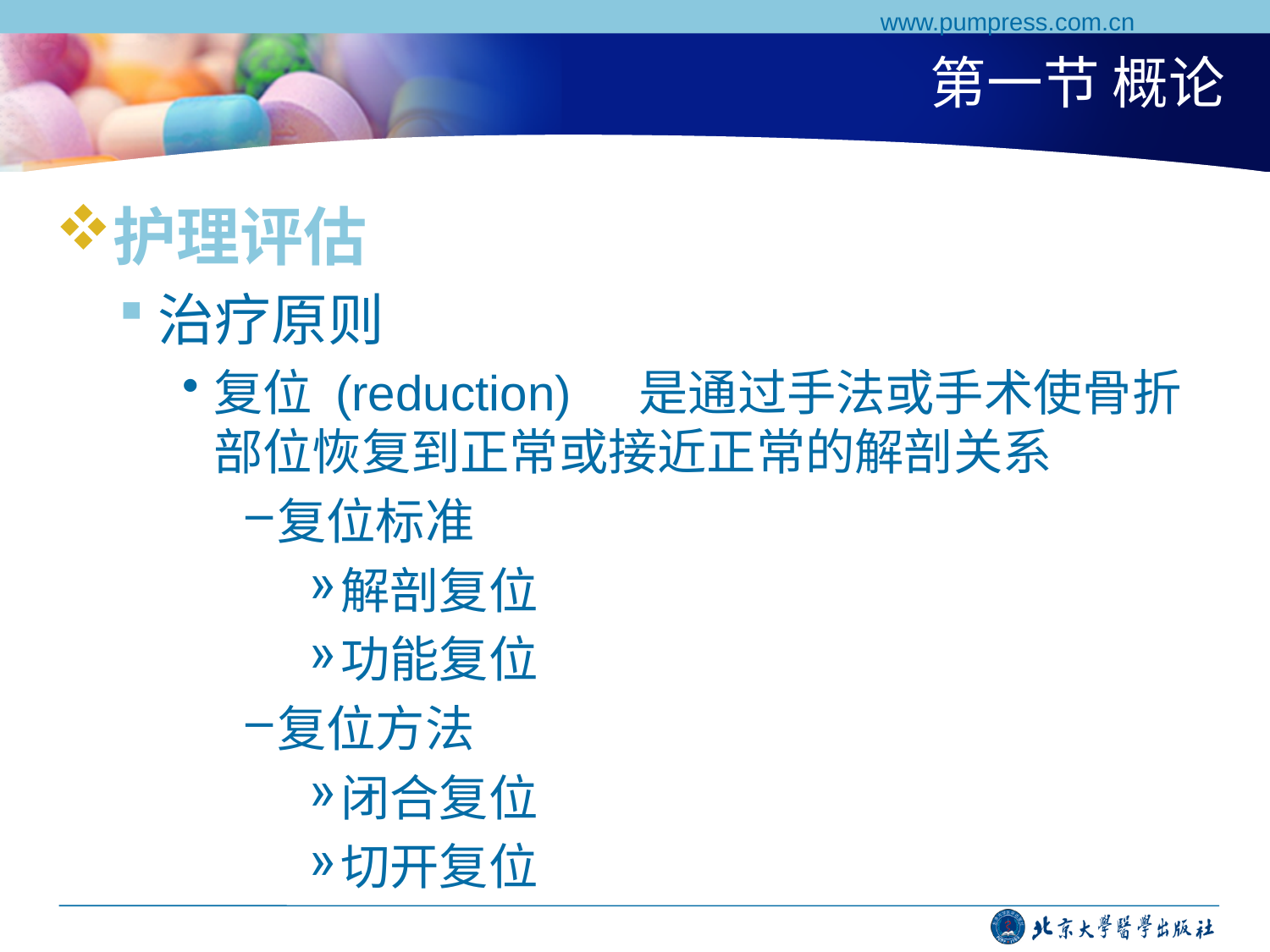

www.pumpress.com.cn
# 第一节 概论
护理评估
治疗原则
复位 (reduction)    是通过手法或手术使骨折部位恢复到正常或接近正常的解剖关系
复位标准
解剖复位
功能复位
复位方法
闭合复位
切开复位